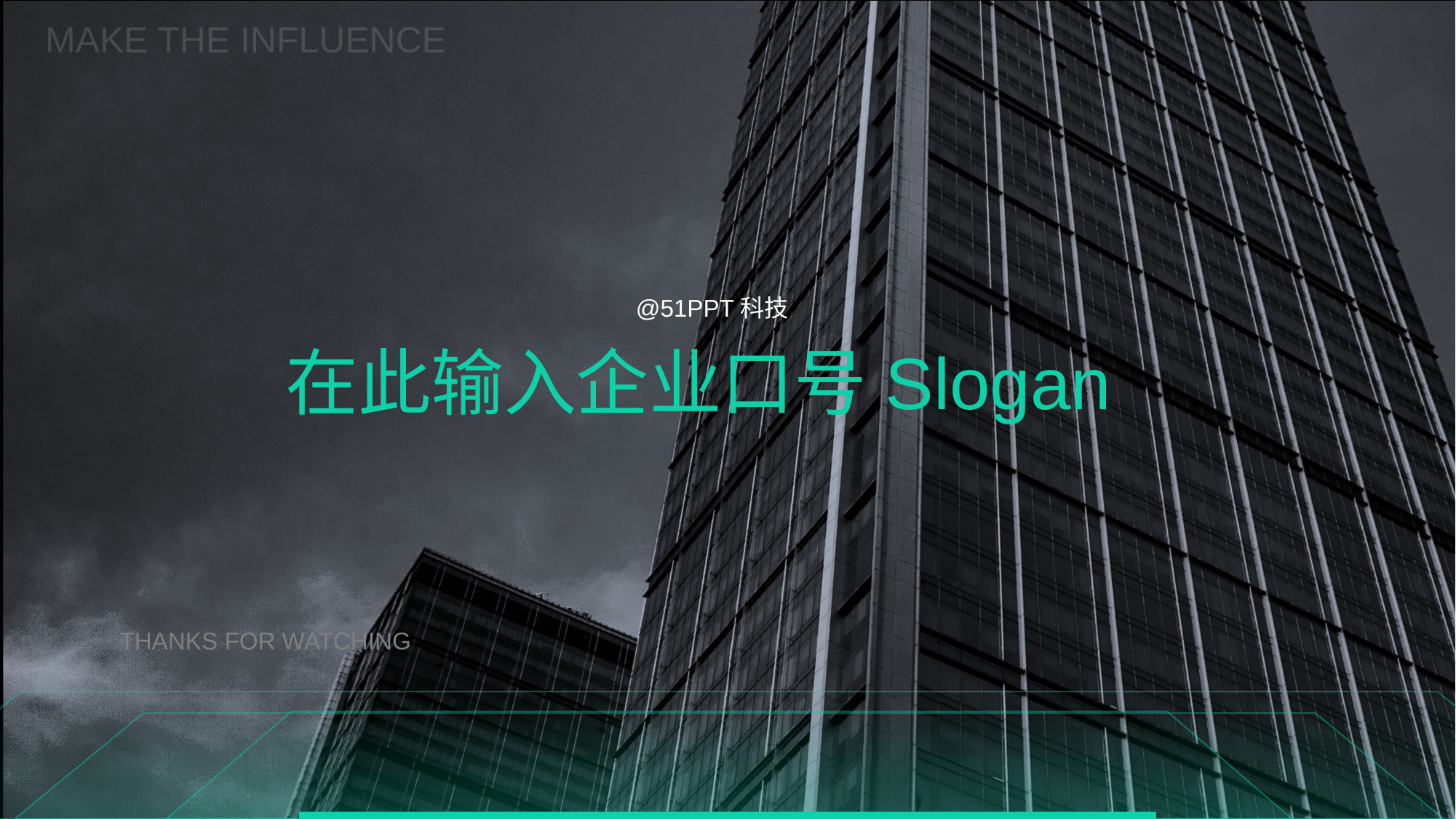

MAKE THE INFLUENCE
@51PPT科技
在此输入企业口号Slogan
THANKS FOR WATCHING